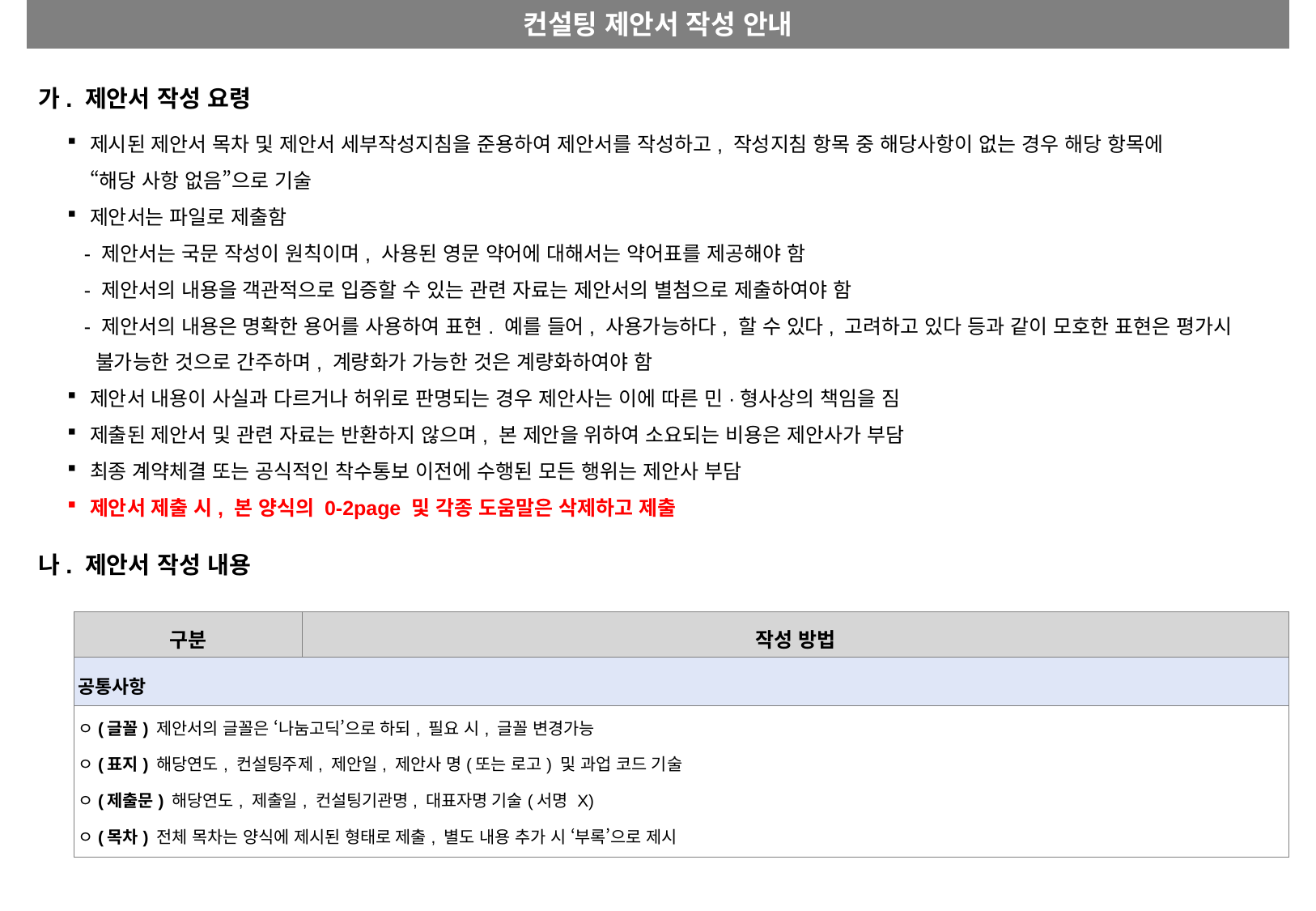

컨설팅 제안서 작성 안내
가. 제안서 작성 요령
제시된 제안서 목차 및 제안서 세부작성지침을 준용하여 제안서를 작성하고, 작성지침 항목 중 해당사항이 없는 경우 해당 항목에
“해당 사항 없음”으로 기술
제안서는 파일로 제출함
   - 제안서는 국문 작성이 원칙이며, 사용된 영문 약어에 대해서는 약어표를 제공해야 함
   - 제안서의 내용을 객관적으로 입증할 수 있는 관련 자료는 제안서의 별첨으로 제출하여야 함
   - 제안서의 내용은 명확한 용어를 사용하여 표현. 예를 들어, 사용가능하다, 할 수 있다, 고려하고 있다 등과 같이 모호한 표현은 평가시
     불가능한 것으로 간주하며, 계량화가 가능한 것은 계량화하여야 함
제안서 내용이 사실과 다르거나 허위로 판명되는 경우 제안사는 이에 따른 민·형사상의 책임을 짐
제출된 제안서 및 관련 자료는 반환하지 않으며, 본 제안을 위하여 소요되는 비용은 제안사가 부담
최종 계약체결 또는 공식적인 착수통보 이전에 수행된 모든 행위는 제안사 부담
제안서 제출 시, 본 양식의 0-2page 및 각종 도움말은 삭제하고 제출
나. 제안서 작성 내용
| 구분 | 작성 방법 |
| --- | --- |
| 공통사항 |  |
| ㅇ(글꼴) 제안서의 글꼴은 ‘나눔고딕’으로 하되, 필요 시, 글꼴 변경가능 ㅇ(표지) 해당연도, 컨설팅주제, 제안일, 제안사 명(또는 로고) 및 과업 코드 기술 ㅇ(제출문) 해당연도, 제출일, 컨설팅기관명, 대표자명 기술(서명 X) ㅇ(목차) 전체 목차는 양식에 제시된 형태로 제출, 별도 내용 추가 시 ‘부록’으로 제시 |  |